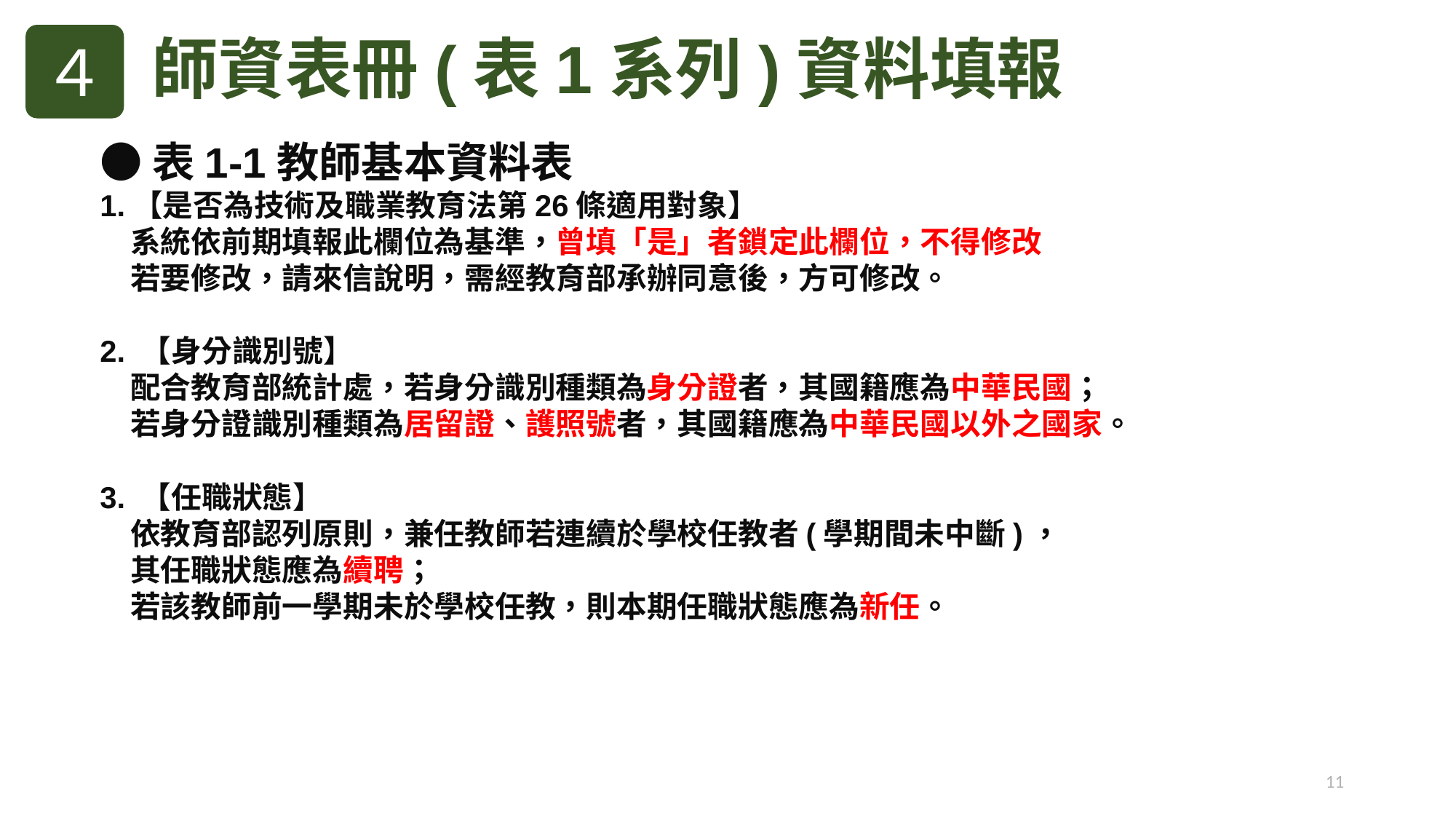

師資表冊(表1系列)資料填報
４
●表1-1教師基本資料表
1.【是否為技術及職業教育法第26條適用對象】
　系統依前期填報此欄位為基準，曾填「是」者鎖定此欄位，不得修改
　若要修改，請來信說明，需經教育部承辦同意後，方可修改。

2. 【身分識別號】
　配合教育部統計處，若身分識別種類為身分證者，其國籍應為中華民國；
　若身分證識別種類為居留證、護照號者，其國籍應為中華民國以外之國家。

3. 【任職狀態】
　依教育部認列原則，兼任教師若連續於學校任教者(學期間未中斷)，
　其任職狀態應為續聘；
　若該教師前一學期未於學校任教，則本期任職狀態應為新任。
11